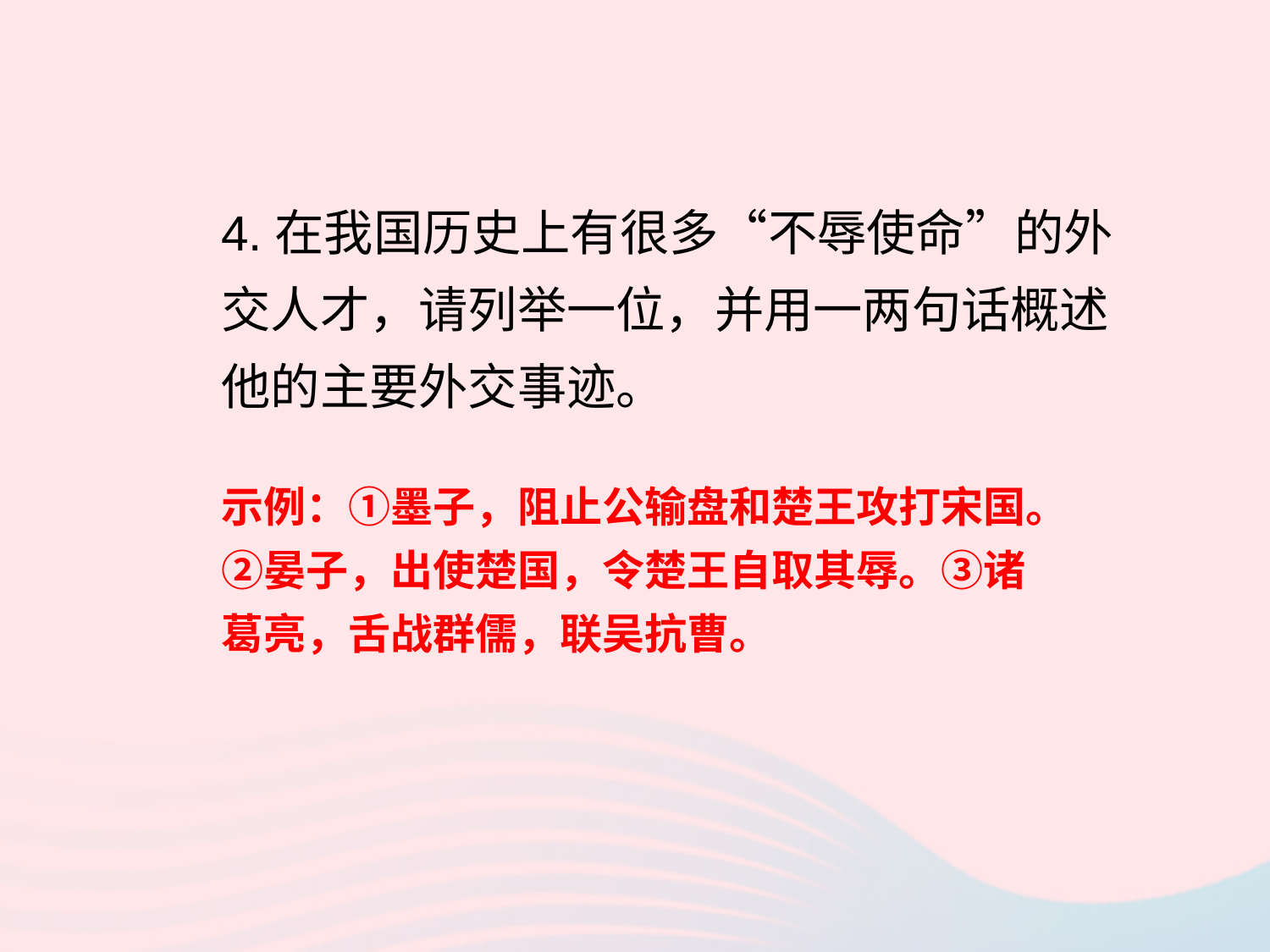

4.在我国历史上有很多“不辱使命”的外交人才，请列举一位，并用一两句话概述他的主要外交事迹。
示例：①墨子，阻止公输盘和楚王攻打宋国。②晏子，出使楚国，令楚王自取其辱。③诸葛亮，舌战群儒，联吴抗曹。